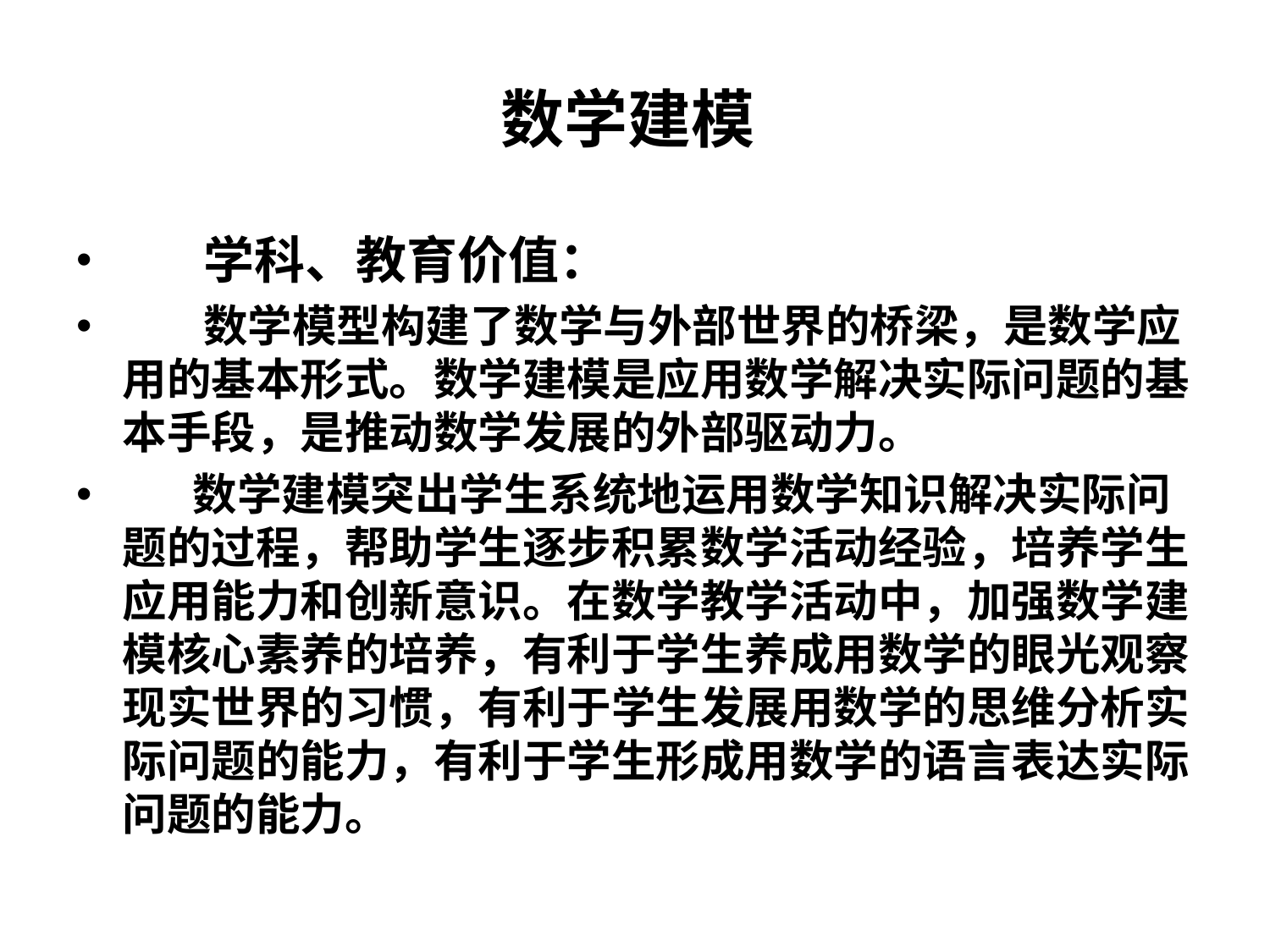

# 数学建模
       学科、教育价值：
       数学模型构建了数学与外部世界的桥梁，是数学应用的基本形式。数学建模是应用数学解决实际问题的基本手段，是推动数学发展的外部驱动力。
      数学建模突出学生系统地运用数学知识解决实际问题的过程，帮助学生逐步积累数学活动经验，培养学生应用能力和创新意识。在数学教学活动中，加强数学建模核心素养的培养，有利于学生养成用数学的眼光观察现实世界的习惯，有利于学生发展用数学的思维分析实际问题的能力，有利于学生形成用数学的语言表达实际问题的能力。